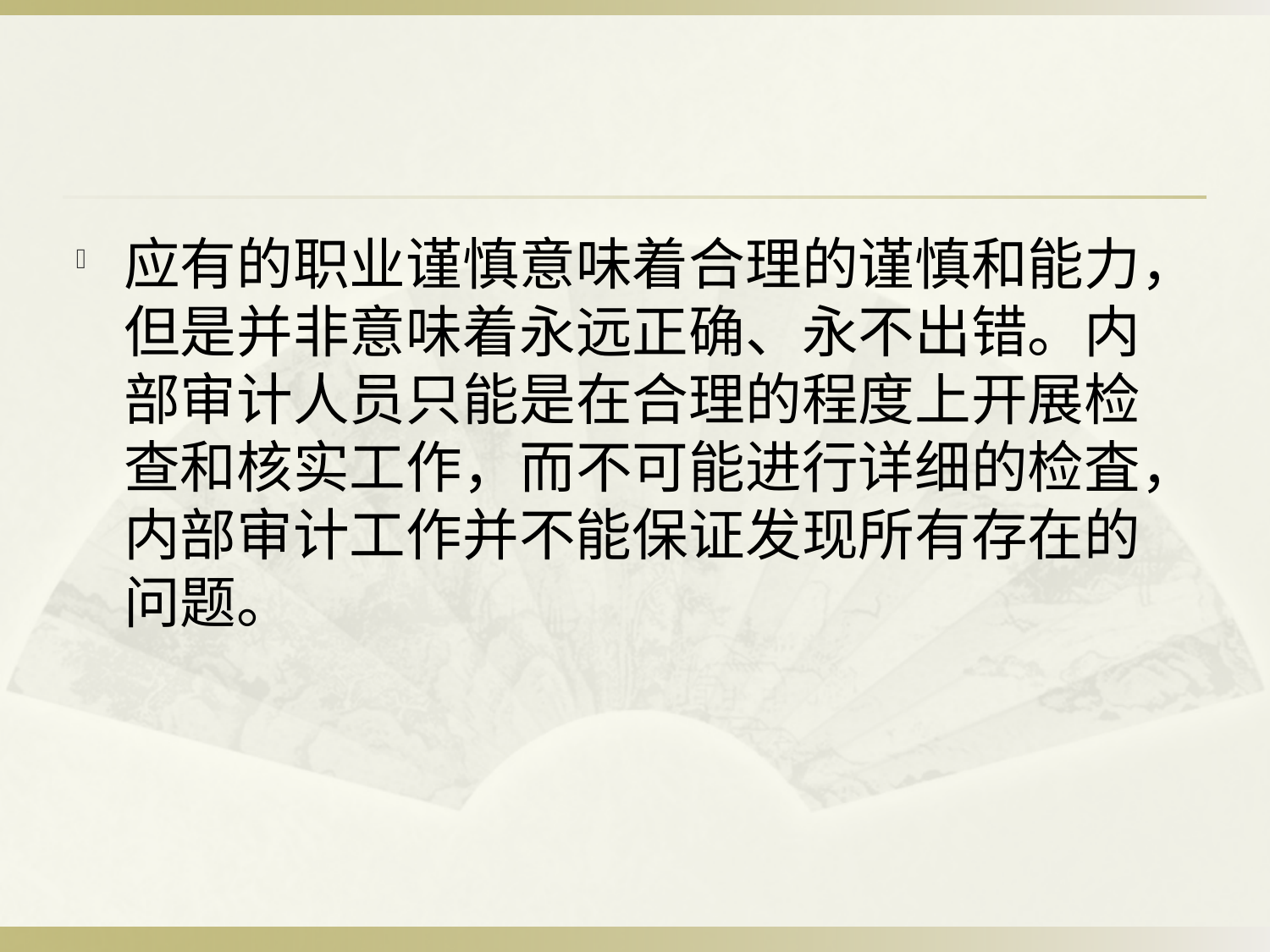

应有的职业谨慎意味着合理的谨慎和能力，但是并非意味着永远正确、永不出错。内部审计人员只能是在合理的程度上开展检查和核实工作，而不可能进行详细的检査，内部审计工作并不能保证发现所有存在的问题。